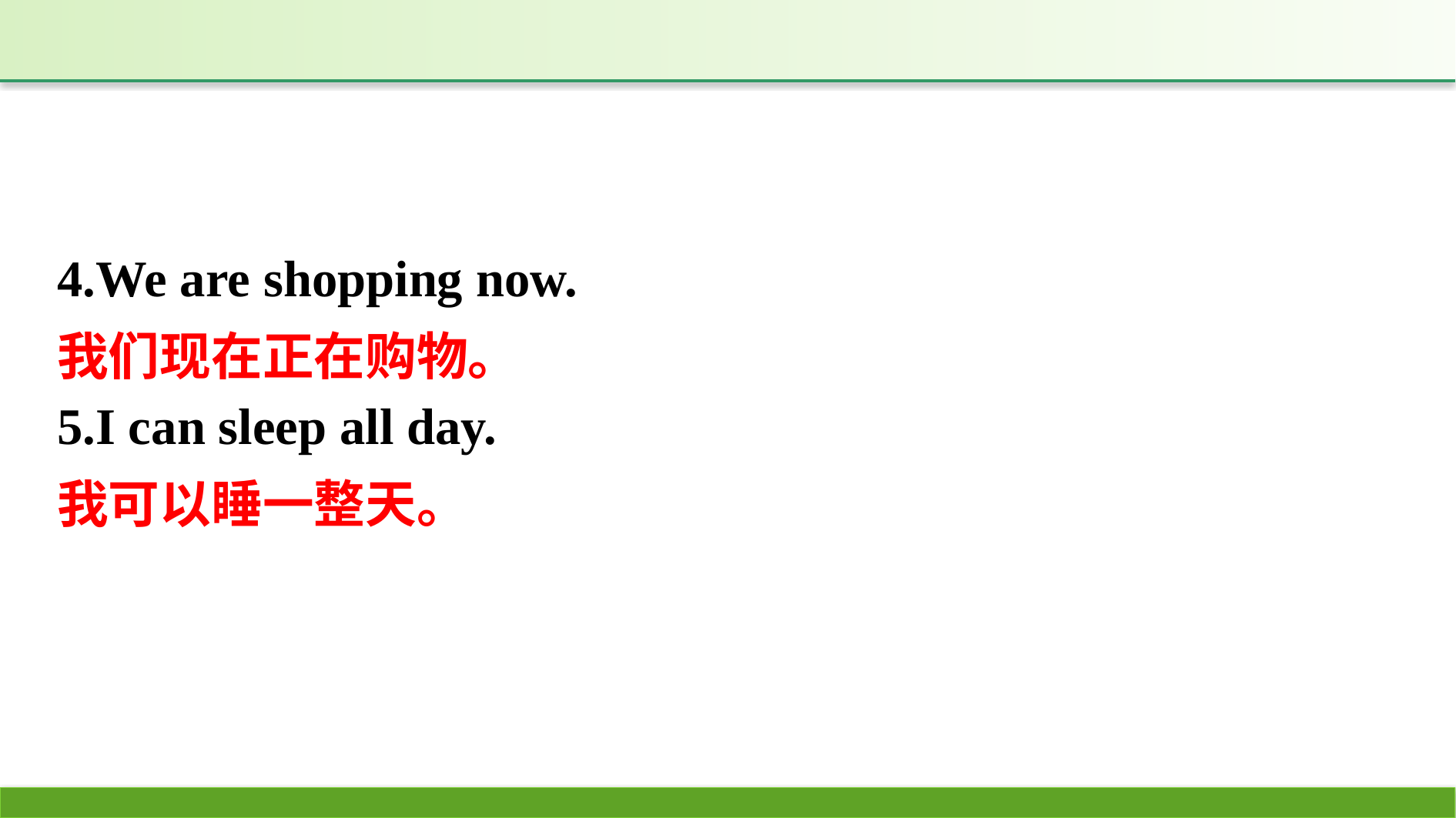

4.We are shopping now.

5.I can sleep all day.
我们现在正在购物。

我可以睡一整天。